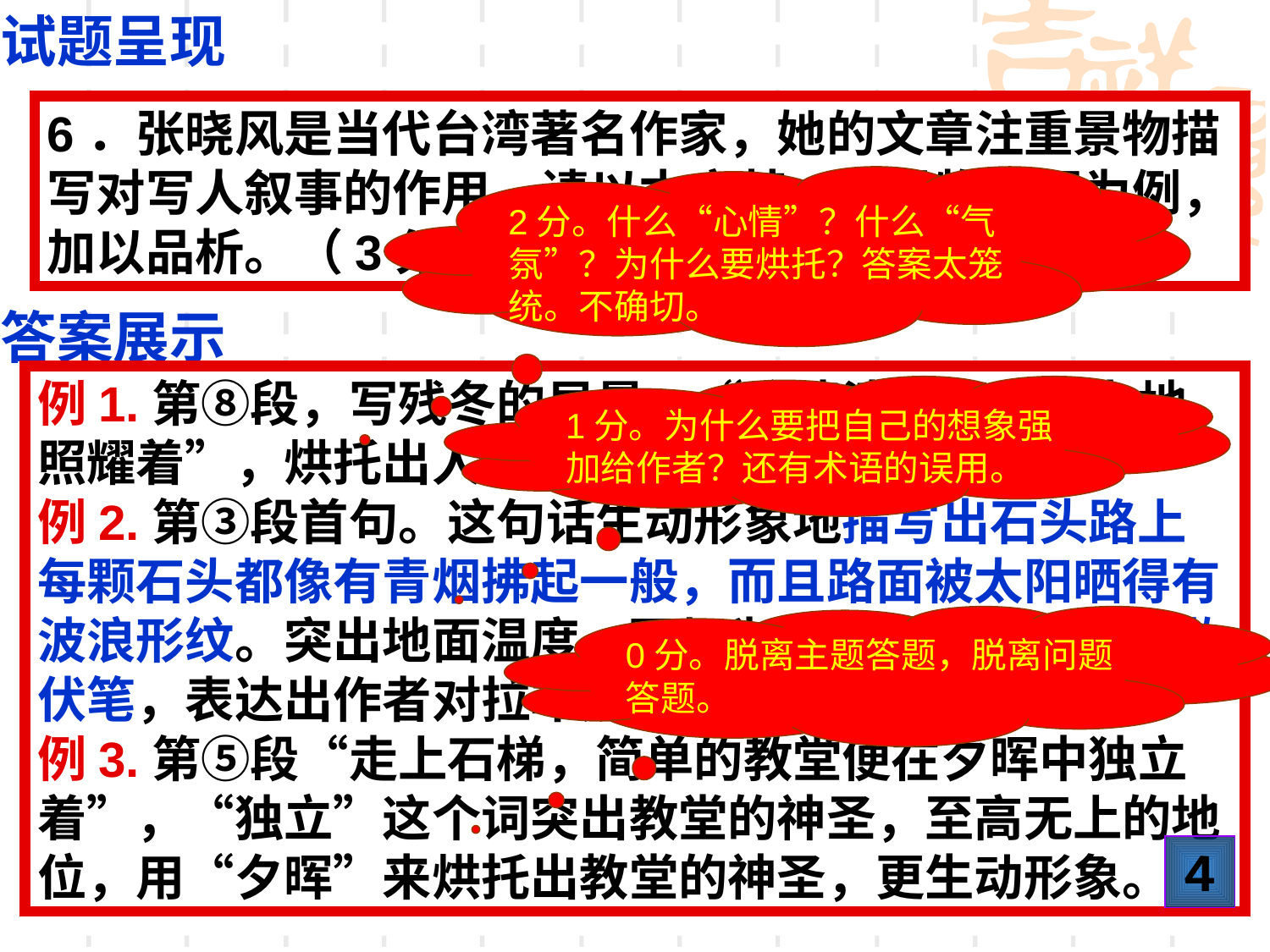

试题呈现
6．张晓风是当代台湾著名作家，她的文章注重景物描写对写人叙事的作用。请以本文某一处景物描写为例，加以品析。（3分）
2分。什么“心情”？什么“气氛”？为什么要烘托？答案太笼统。不确切。
答案展示
例1.第⑧段，写残冬的早晨。“冷清清的阳光无力地照耀着”，烘托出人物的心情，渲染气氛。
例2.第③段首句。这句话生动形象地描写出石头路上每颗石头都像有青烟拂起一般，而且路面被太阳晒得有波浪形纹。突出地面温度，更加为后文拉车人的辛酸做伏笔，表达出作者对拉车人的同情与敬佩之情。
例3.第⑤段“走上石梯，简单的教堂便在夕晖中独立着”，“独立”这个词突出教堂的神圣，至高无上的地位，用“夕晖”来烘托出教堂的神圣，更生动形象。
1分。为什么要把自己的想象强加给作者？还有术语的误用。
0分。脱离主题答题，脱离问题答题。
4